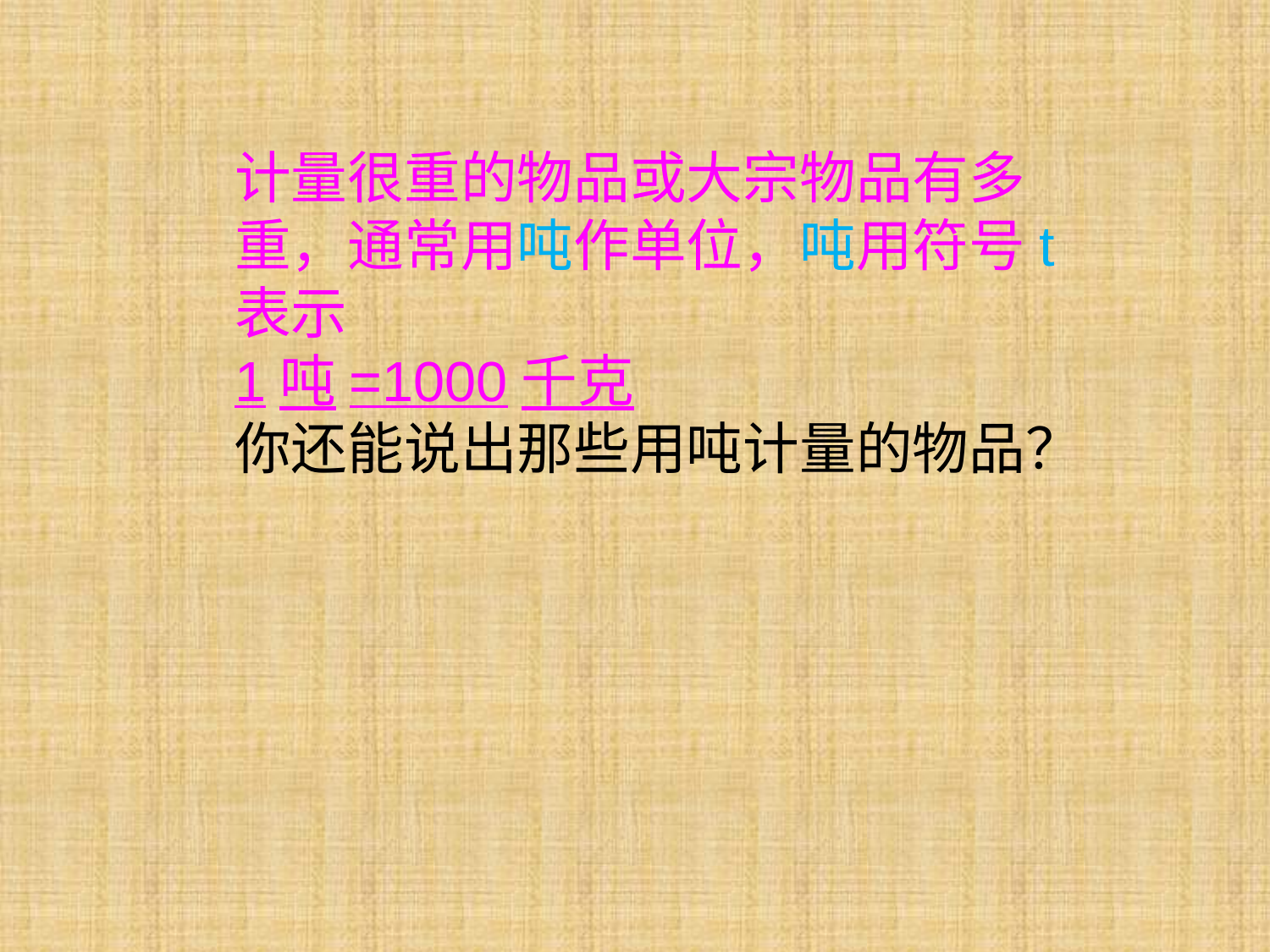

计量很重的物品或大宗物品有多重，通常用吨作单位，吨用符号t表示
1吨=1000千克
你还能说出那些用吨计量的物品？